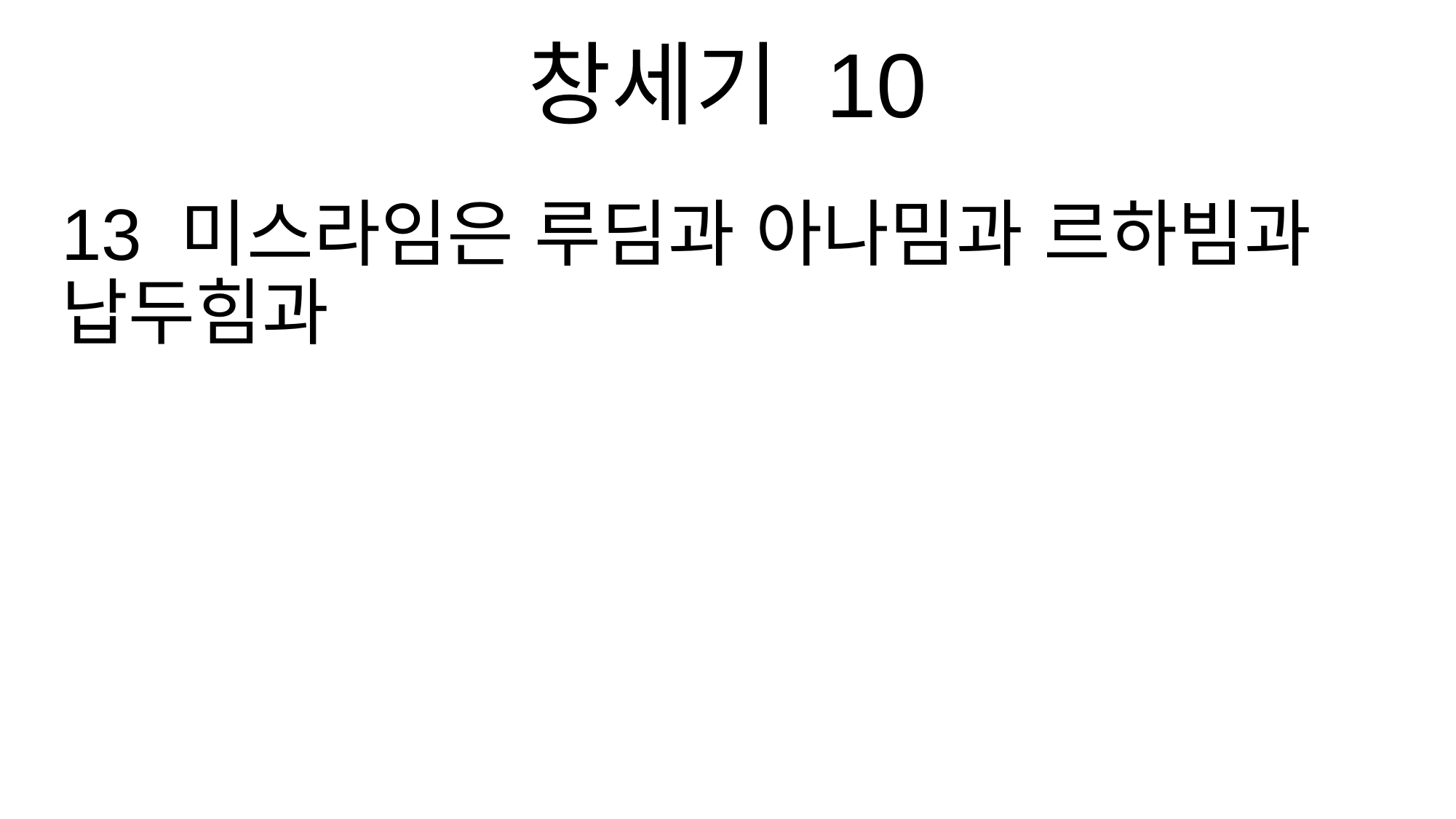

창세기 10
13 미스라임은 루딤과 아나밈과 르하빔과 납두힘과